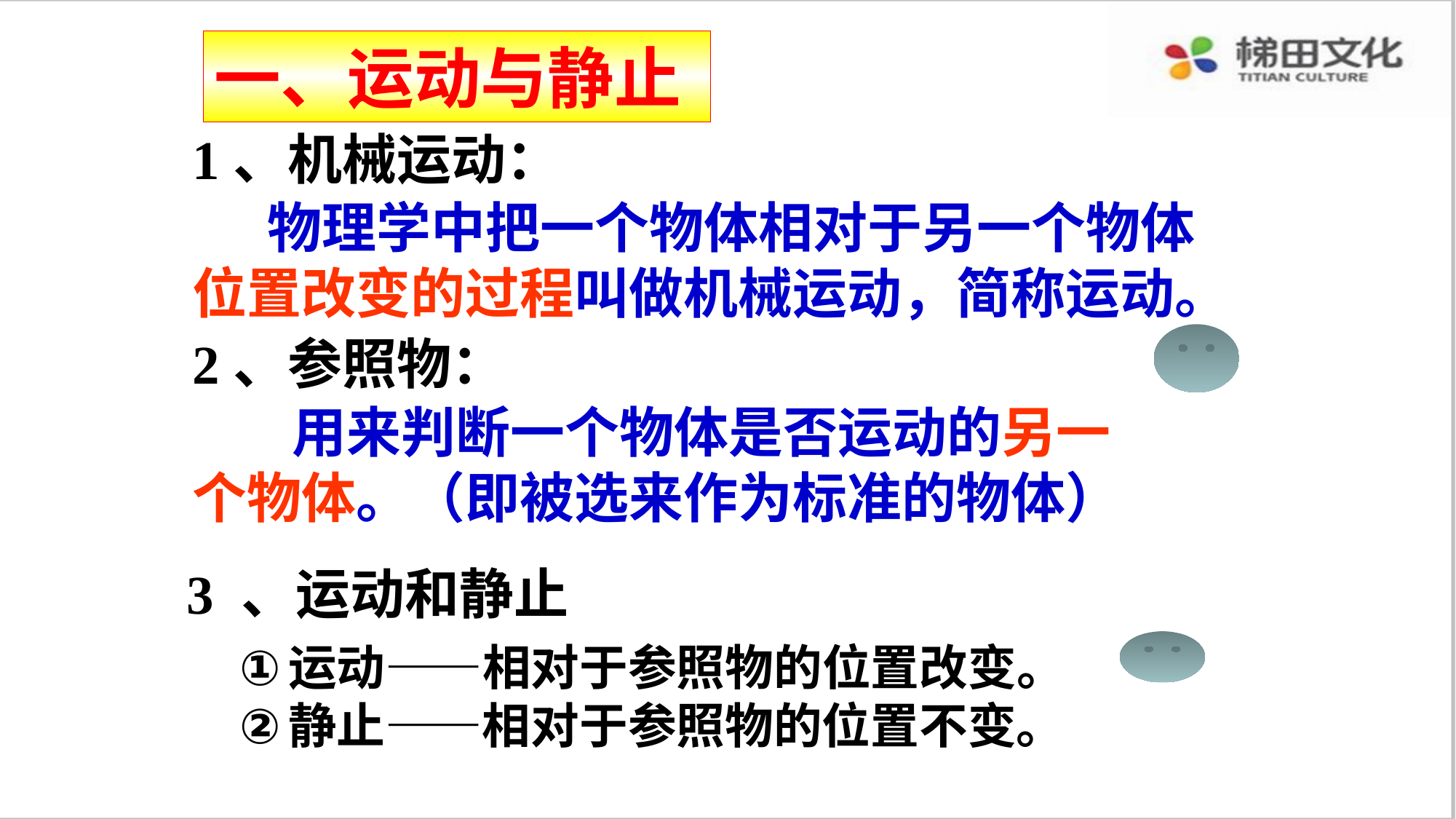

一、运动与静止
1、机械运动：
     物理学中把一个物体相对于另一个物体位置改变的过程叫做机械运动，简称运动。
2、参照物：

       用来判断一个物体是否运动的另一个物体。（即被选来作为标准的物体）
3 、运动和静止
运动——相对于参照物的位置改变。
静止——相对于参照物的位置不变。